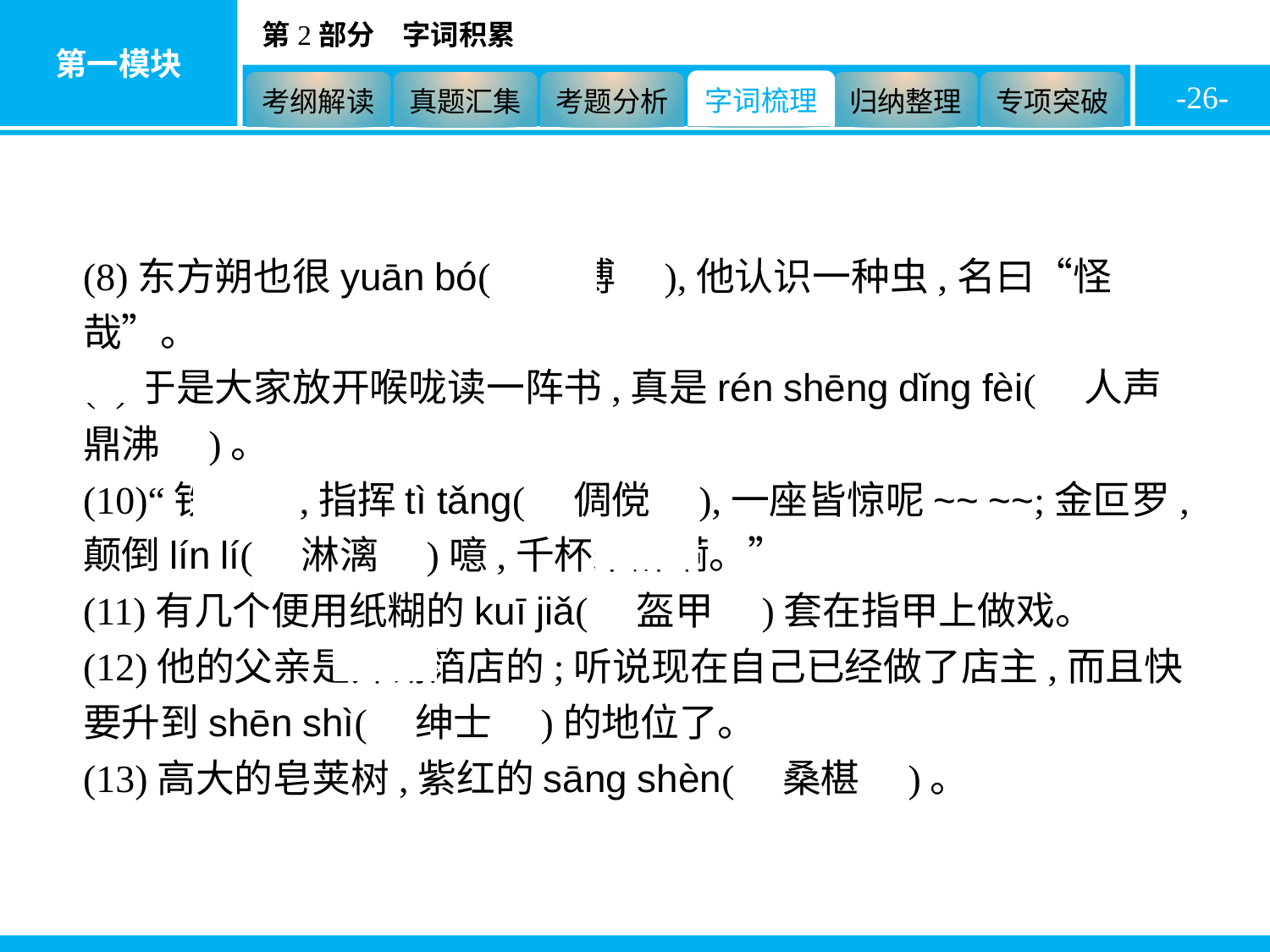

-26-
(8)东方朔也很yuān bó(　渊博　),他认识一种虫,名曰“怪哉”。
(9)于是大家放开喉咙读一阵书,真是rén shēng dǐng fèi(　人声鼎沸　)。
(10)“铁如意,指挥tì tǎng(　倜傥　),一座皆惊呢~~ ~~;金叵罗,颠倒lín lí(　淋漓　)噫,千杯未醉嗬。”
(11)有几个便用纸糊的kuī jiǎ(　盔甲　)套在指甲上做戏。
(12)他的父亲是开锡箔店的;听说现在自己已经做了店主,而且快要升到shēn shì(　绅士　)的地位了。
(13)高大的皂荚树,紫红的sāng shèn(　桑椹　)。